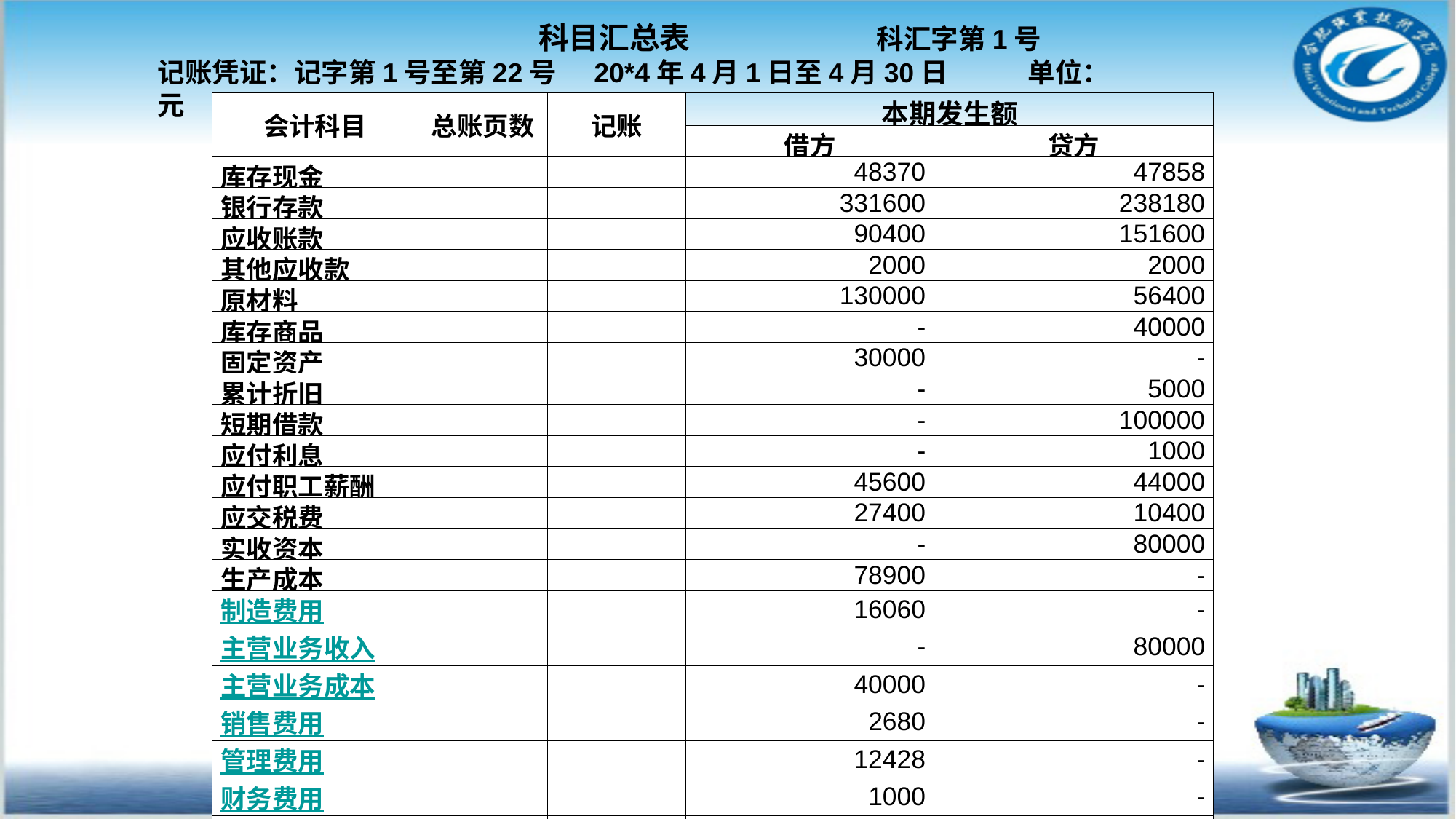

科目汇总表                              科汇字第1号
记账凭证：记字第1号至第22号     20*4年4月1日至4月30日             单位：元

| 会计科目 | 总账页数 | 记账 | 本期发生额 |  |
| --- | --- | --- | --- | --- |
|  |  |  | 借方 | 贷方 |
| 库存现金 |  |  | 48370 | 47858 |
| 银行存款 |  |  | 331600 | 238180 |
| 应收账款 |  |  | 90400 | 151600 |
| 其他应收款 |  |  | 2000 | 2000 |
| 原材料 |  |  | 130000 | 56400 |
| 库存商品 |  |  | - | 40000 |
| 固定资产 |  |  | 30000 | - |
| 累计折旧 |  |  | - | 5000 |
| 短期借款 |  |  | - | 100000 |
| 应付利息 |  |  | - | 1000 |
| 应付职工薪酬 |  |  | 45600 | 44000 |
| 应交税费 |  |  | 27400 | 10400 |
| 实收资本 |  |  | - | 80000 |
| 生产成本 |  |  | 78900 | - |
| 制造费用 |  |  | 16060 | - |
| 主营业务收入 |  |  | - | 80000 |
| 主营业务成本 |  |  | 40000 | - |
| 销售费用 |  |  | 2680 | - |
| 管理费用 |  |  | 12428 | - |
| 财务费用 |  |  | 1000 | - |
| 合计 |  |  | 856438 | 856438 |